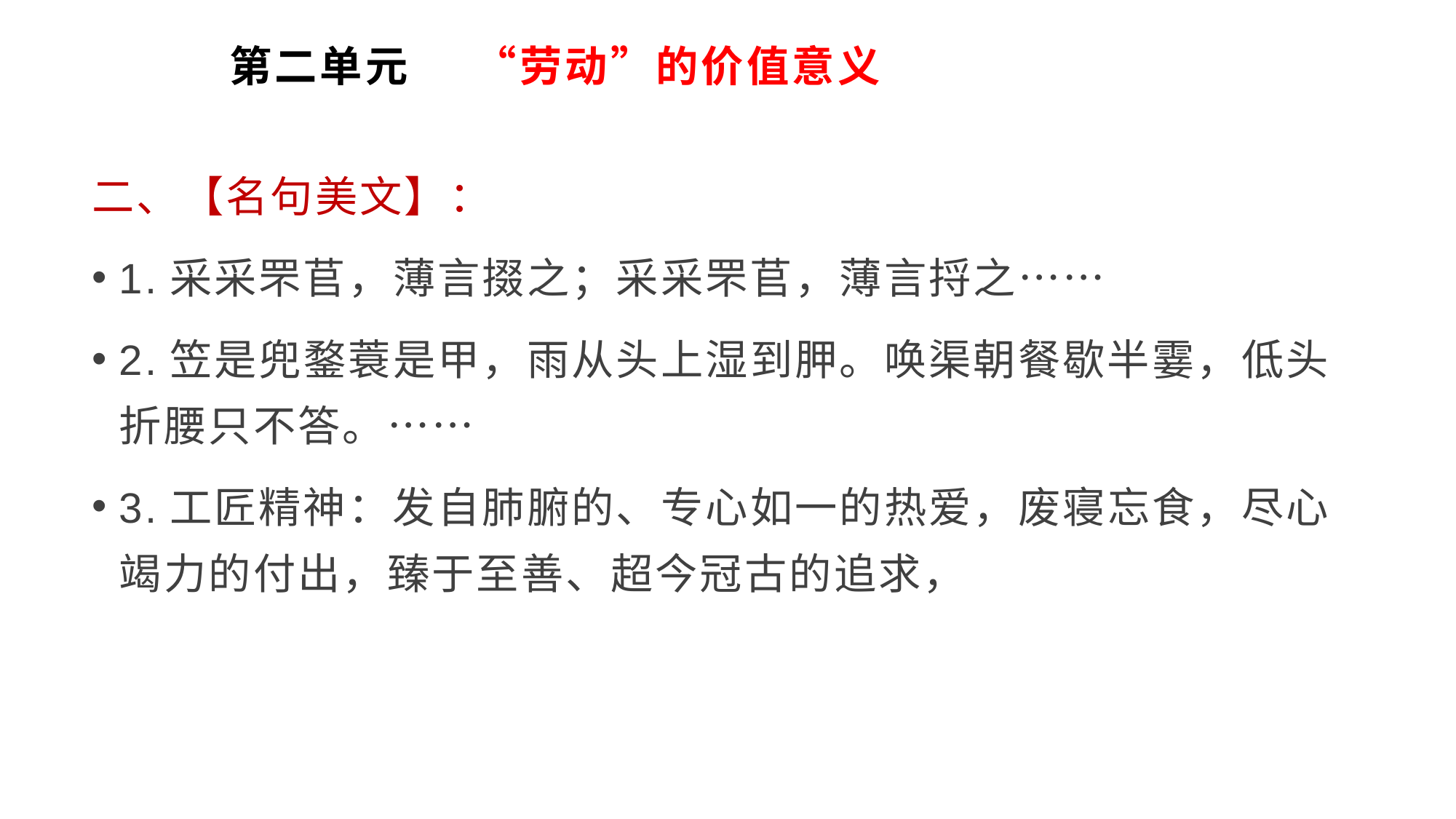

# 第二单元     “劳动”的价值意义
二、【名句美文】：
1.采采罘苢，薄言掇之；采采罘苢，薄言捋之……
2.笠是兜鍪蓑是甲，雨从头上湿到胛。唤渠朝餐歇半霎，低头折腰只不答。……
3.工匠精神：发自肺腑的、专心如一的热爱，废寝忘食，尽心竭力的付出，臻于至善、超今冠古的追求，